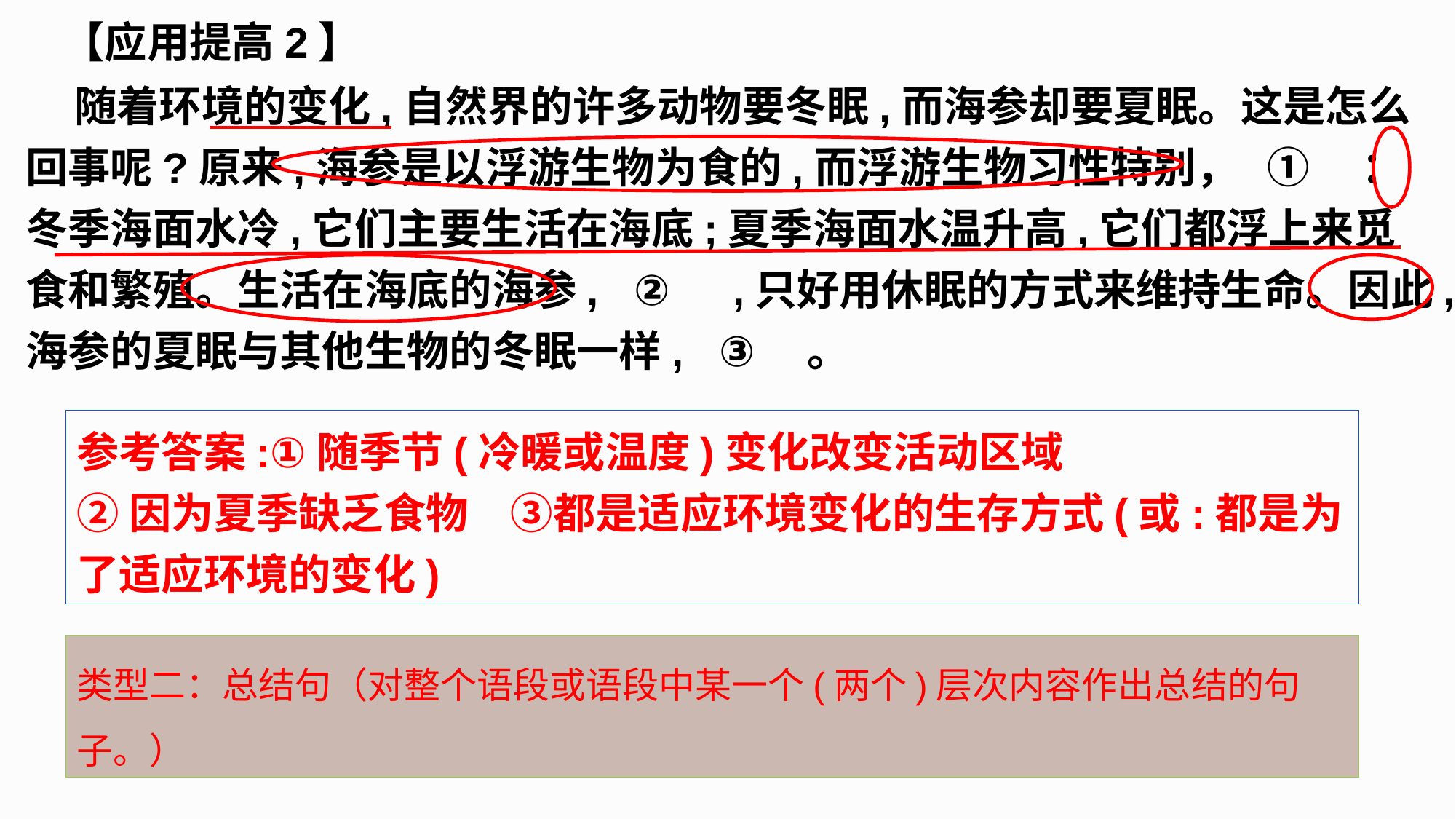

【应用提高2】
    随着环境的变化,自然界的许多动物要冬眠,而海参却要夏眠。这是怎么回事呢?原来,海参是以浮游生物为食的,而浮游生物习性特别，   ①　 ：冬季海面水冷,它们主要生活在海底;夏季海面水温升高,它们都浮上来觅食和繁殖。生活在海底的海参,   ②　,只好用休眠的方式来维持生命。因此,海参的夏眠与其他生物的冬眠一样,   ③　。

参考答案:①随季节(冷暖或温度)变化改变活动区域
②因为夏季缺乏食物　③都是适应环境变化的生存方式(或:都是为了适应环境的变化)
类型二：总结句（对整个语段或语段中某一个(两个)层次内容作出总结的句子。）